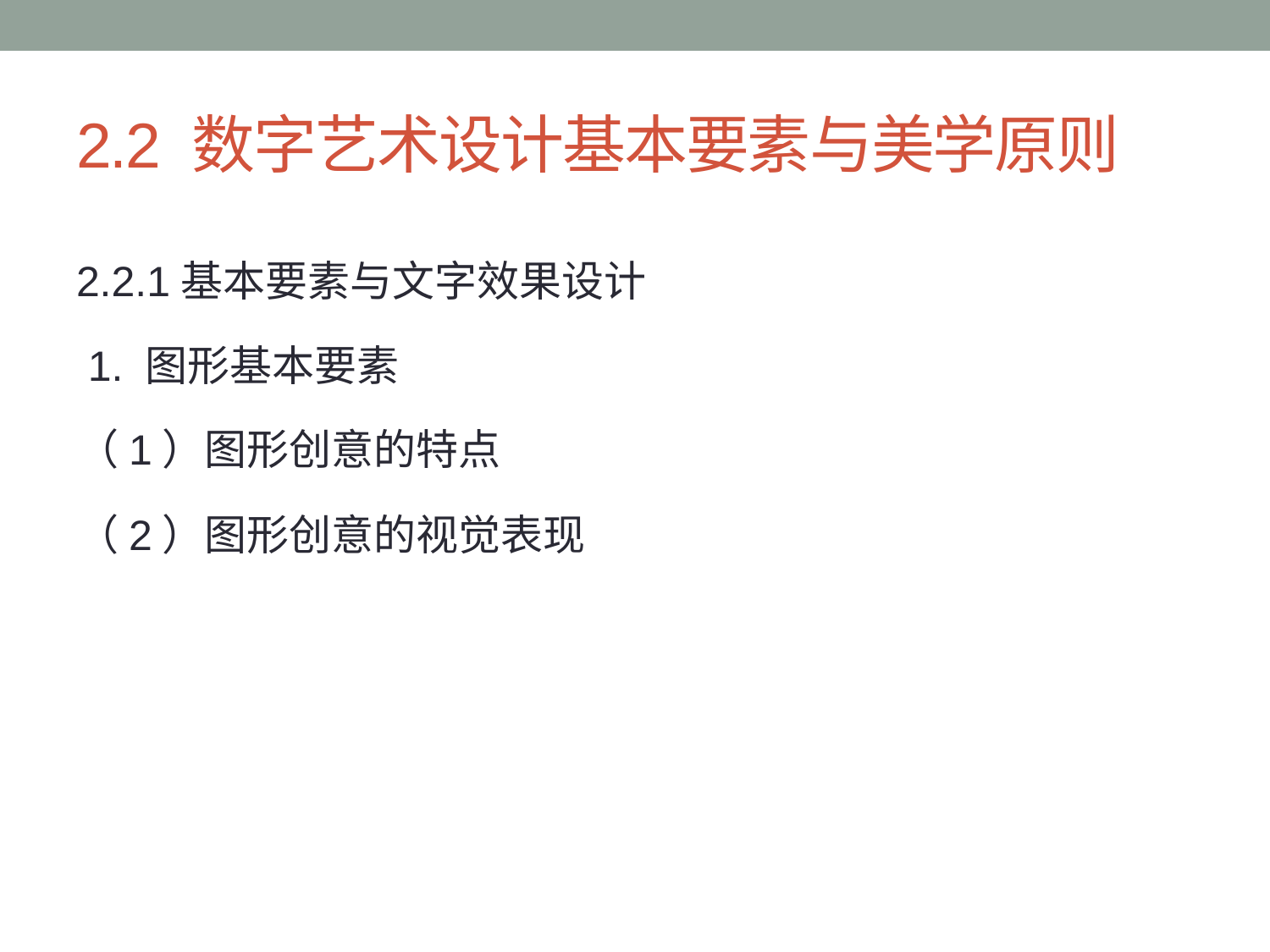

# 2.2 数字艺术设计基本要素与美学原则
2.2.1基本要素与文字效果设计
 1. 图形基本要素
（1）图形创意的特点
（2）图形创意的视觉表现